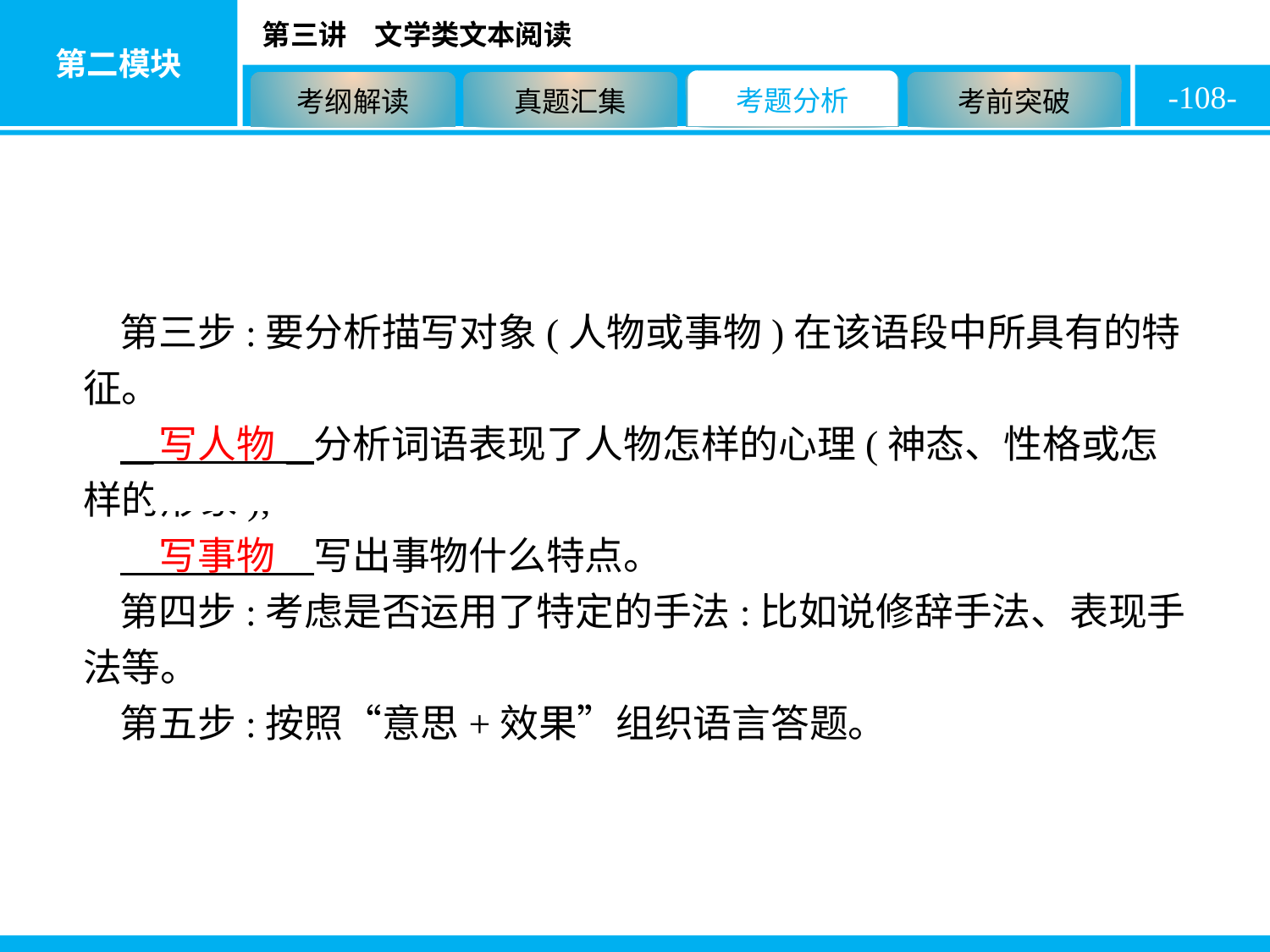

-108-
第三步:要分析描写对象(人物或事物)在该语段中所具有的特征。
　写人物　分析词语表现了人物怎样的心理(神态、性格或怎样的形象);
　写事物　写出事物什么特点。
第四步:考虑是否运用了特定的手法:比如说修辞手法、表现手法等。
第五步:按照“意思+效果”组织语言答题。